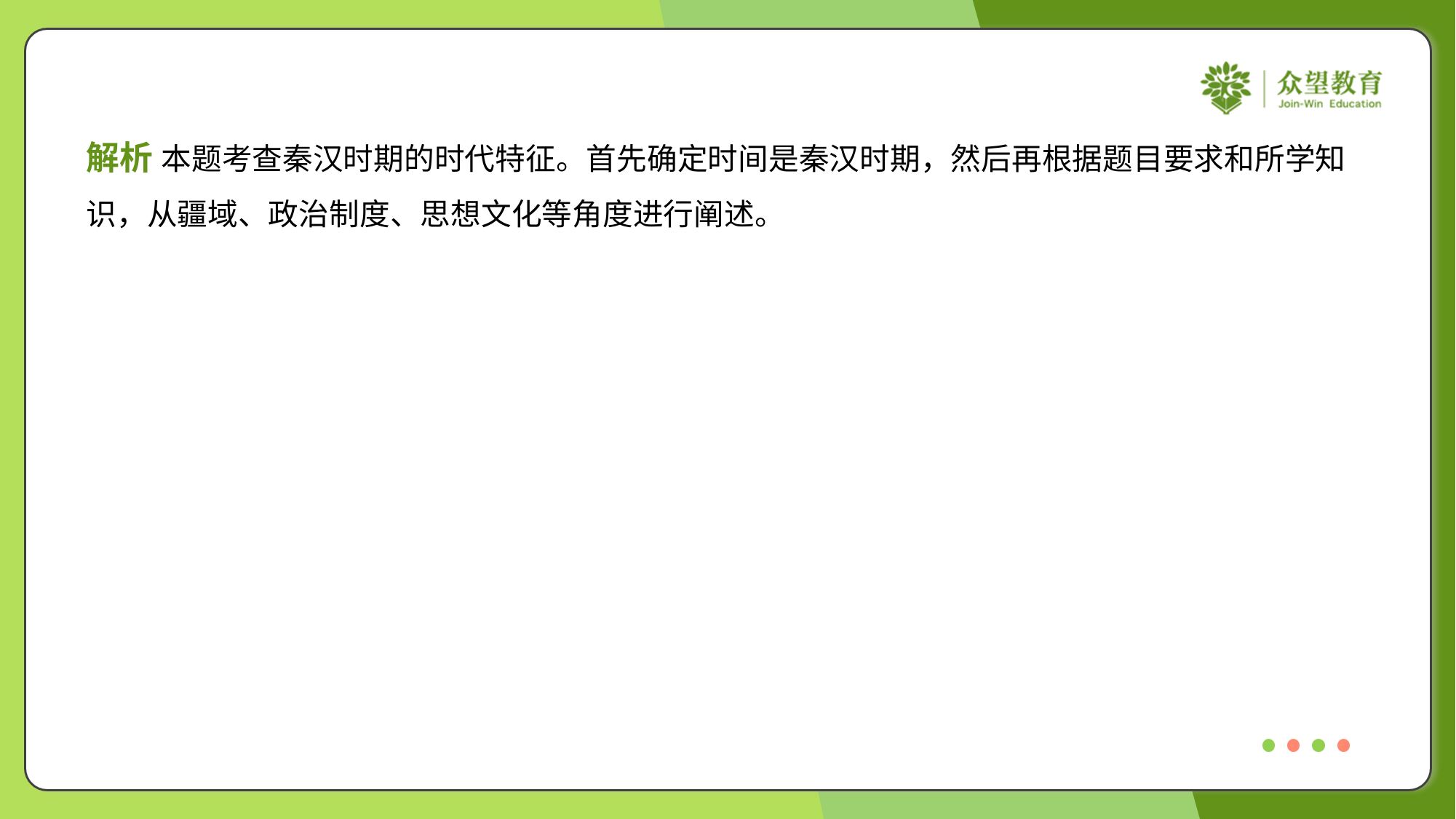

解析 本题考查秦汉时期的时代特征。首先确定时间是秦汉时期，然后再根据题目要求和所学知
识，从疆域、政治制度、思想文化等角度进行阐述。